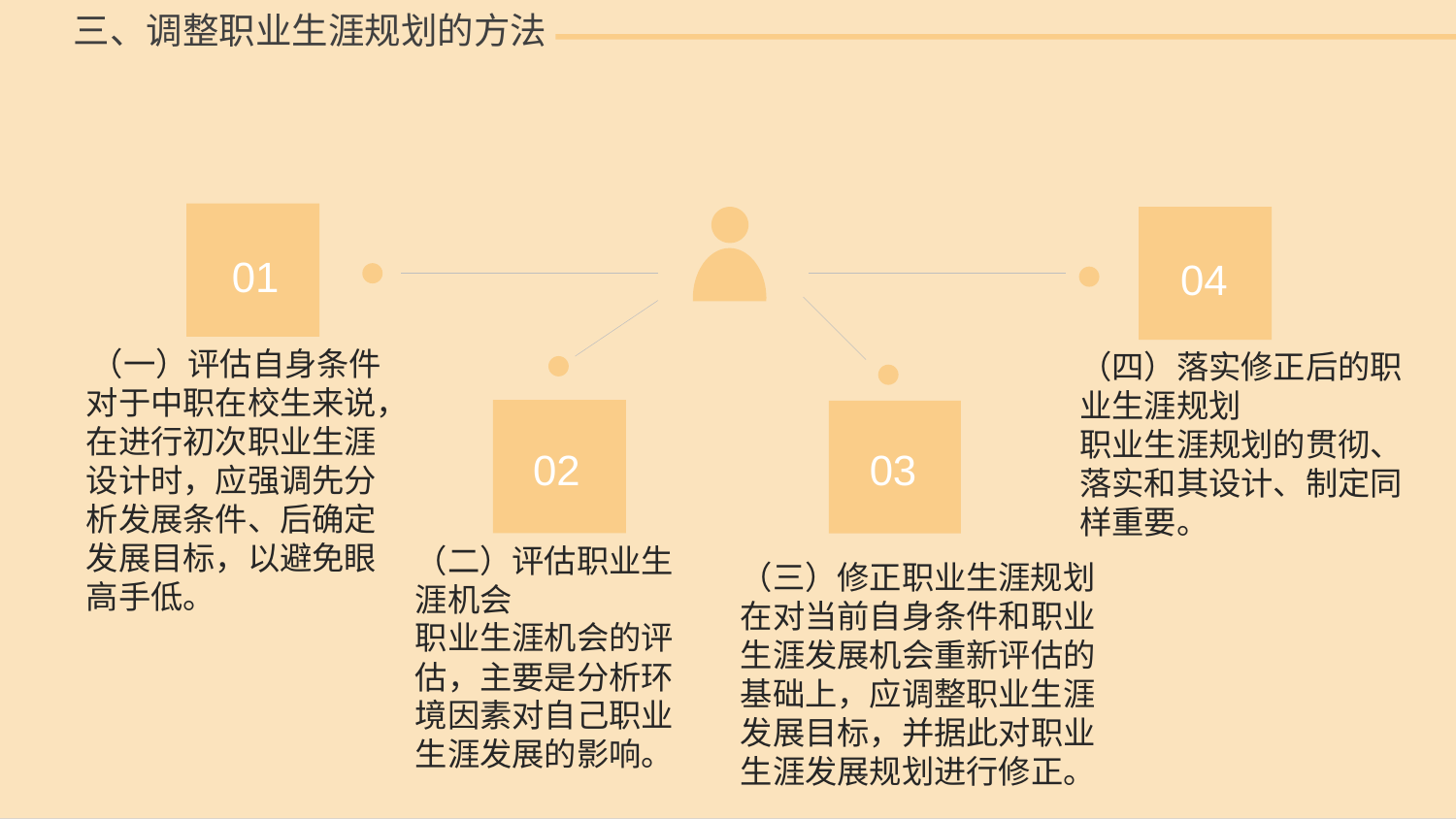

三、调整职业生涯规划的方法

01
04

（一）评估自身条件
对于中职在校生来说，在进行初次职业生涯设计时，应强调先分析发展条件、后确定发展目标，以避免眼高手低。
（四）落实修正后的职业生涯规划
职业生涯规划的贯彻、落实和其设计、制定同样重要。

02
03
（二）评估职业生涯机会
职业生涯机会的评估，主要是分析环境因素对自己职业生涯发展的影响。
（三）修正职业生涯规划
在对当前自身条件和职业生涯发展机会重新评估的基础上，应调整职业生涯发展目标，并据此对职业生涯发展规划进行修正。